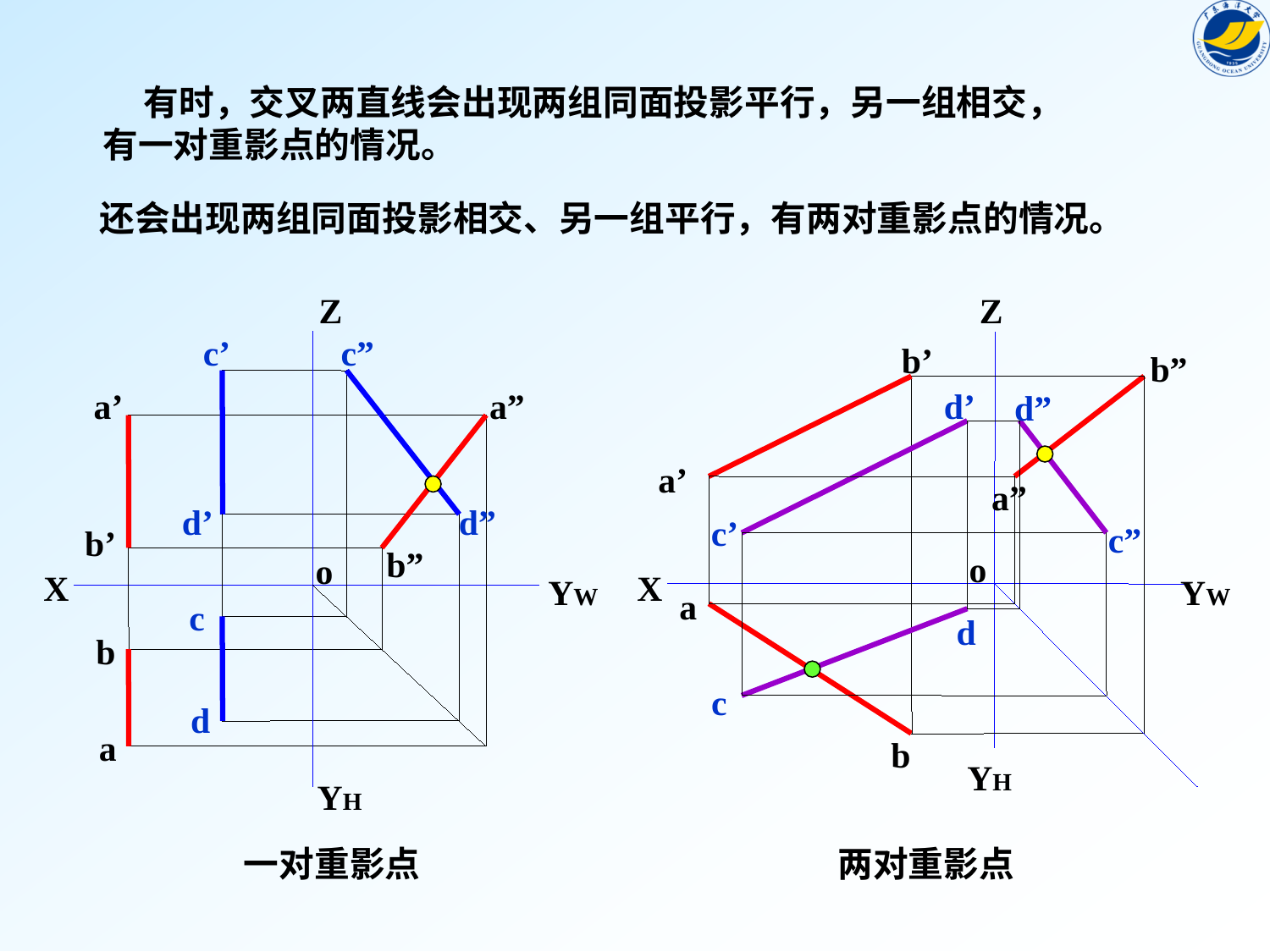

有时，交叉两直线会出现两组同面投影平行，另一组相交，
有一对重影点的情况。
还会出现两组同面投影相交、另一组平行，有两对重影点的情况。

Z
c’
c”

a’
a”

d’
d”

b’
b”
o

X

c

b

d
a

YH
YW
Z
b’

b”

d’
d”

a’
a”

c’
c”

o
YW
a

d

c

b

YH
X

一对重影点
两对重影点